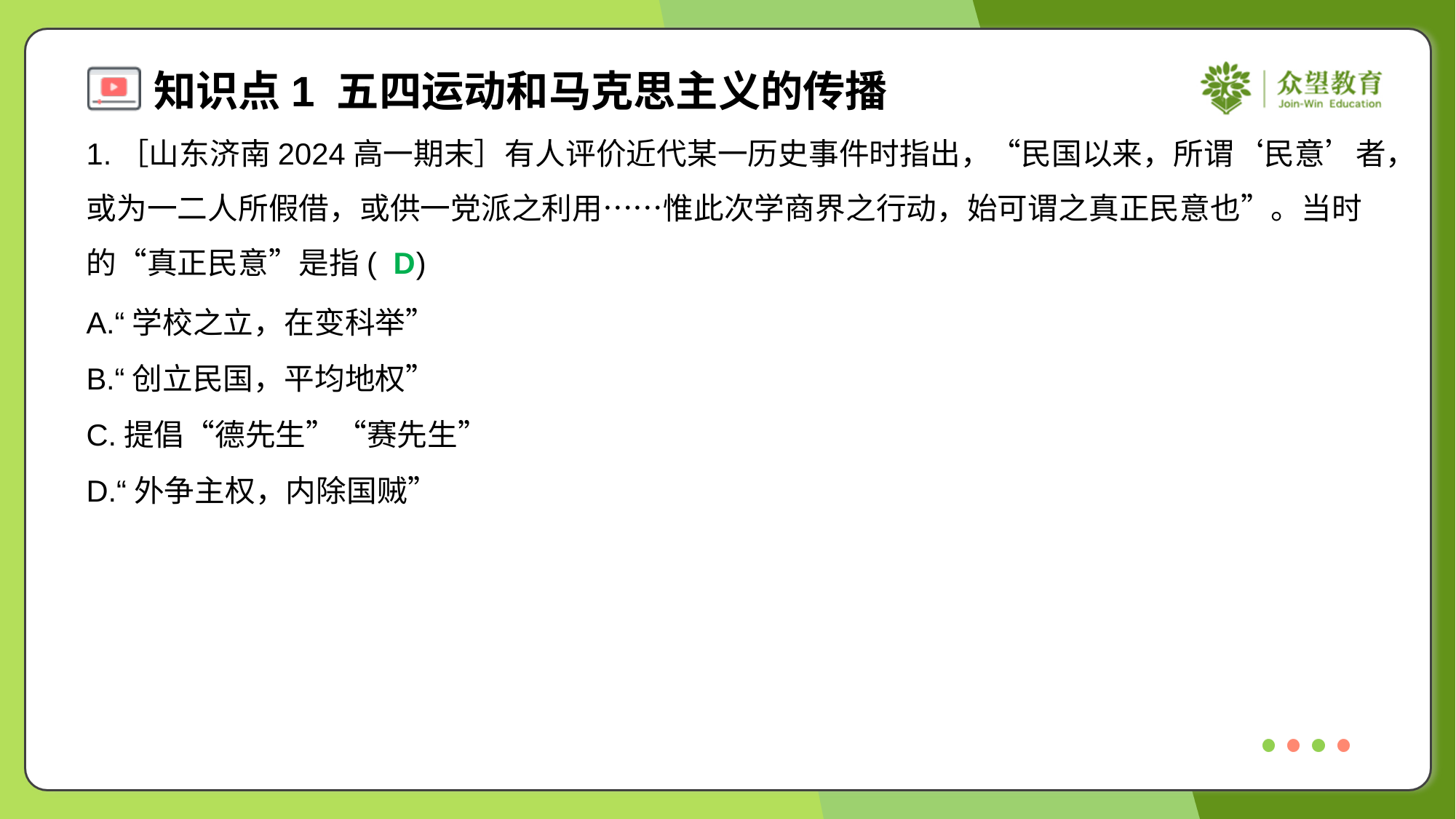

1.［山东济南2024高一期末］有人评价近代某一历史事件时指出，“民国以来，所谓‘民意’者，
或为一二人所假借，或供一党派之利用……惟此次学商界之行动，始可谓之真正民意也”。当时
的“真正民意”是指(     )
D
A.“学校之立，在变科举”
B.“创立民国，平均地权”
C.提倡“德先生”“赛先生”
D.“外争主权，内除国贼”